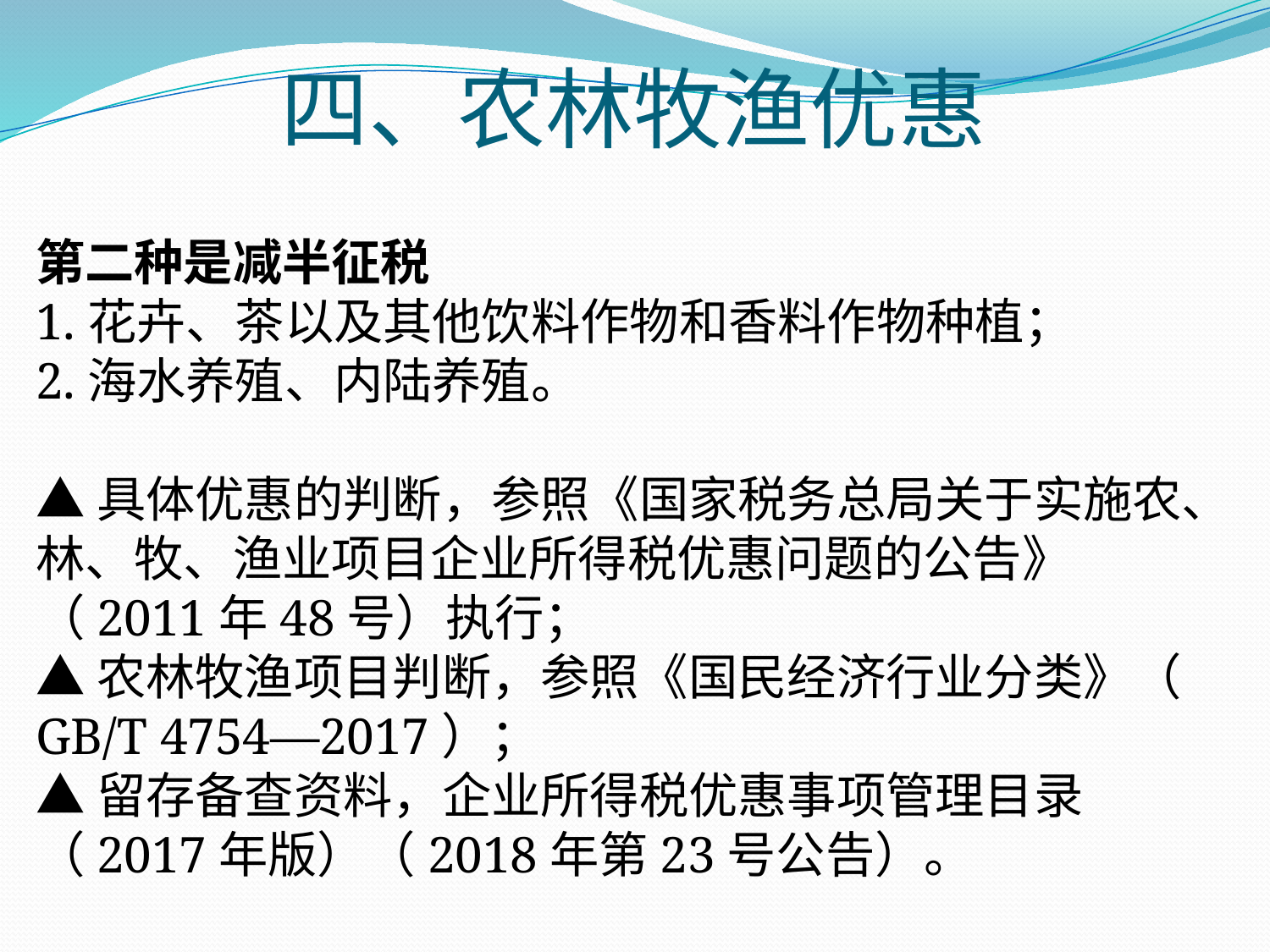

# 四、农林牧渔优惠
第二种是减半征税
1.花卉、茶以及其他饮料作物和香料作物种植；
2.海水养殖、内陆养殖。

▲具体优惠的判断，参照《国家税务总局关于实施农、林、牧、渔业项目企业所得税优惠问题的公告》（2011年48号）执行；
▲农林牧渔项目判断，参照《国民经济行业分类》（ GB/T 4754—2017）；
▲留存备查资料，企业所得税优惠事项管理目录（2017年版）（2018年第23号公告）。